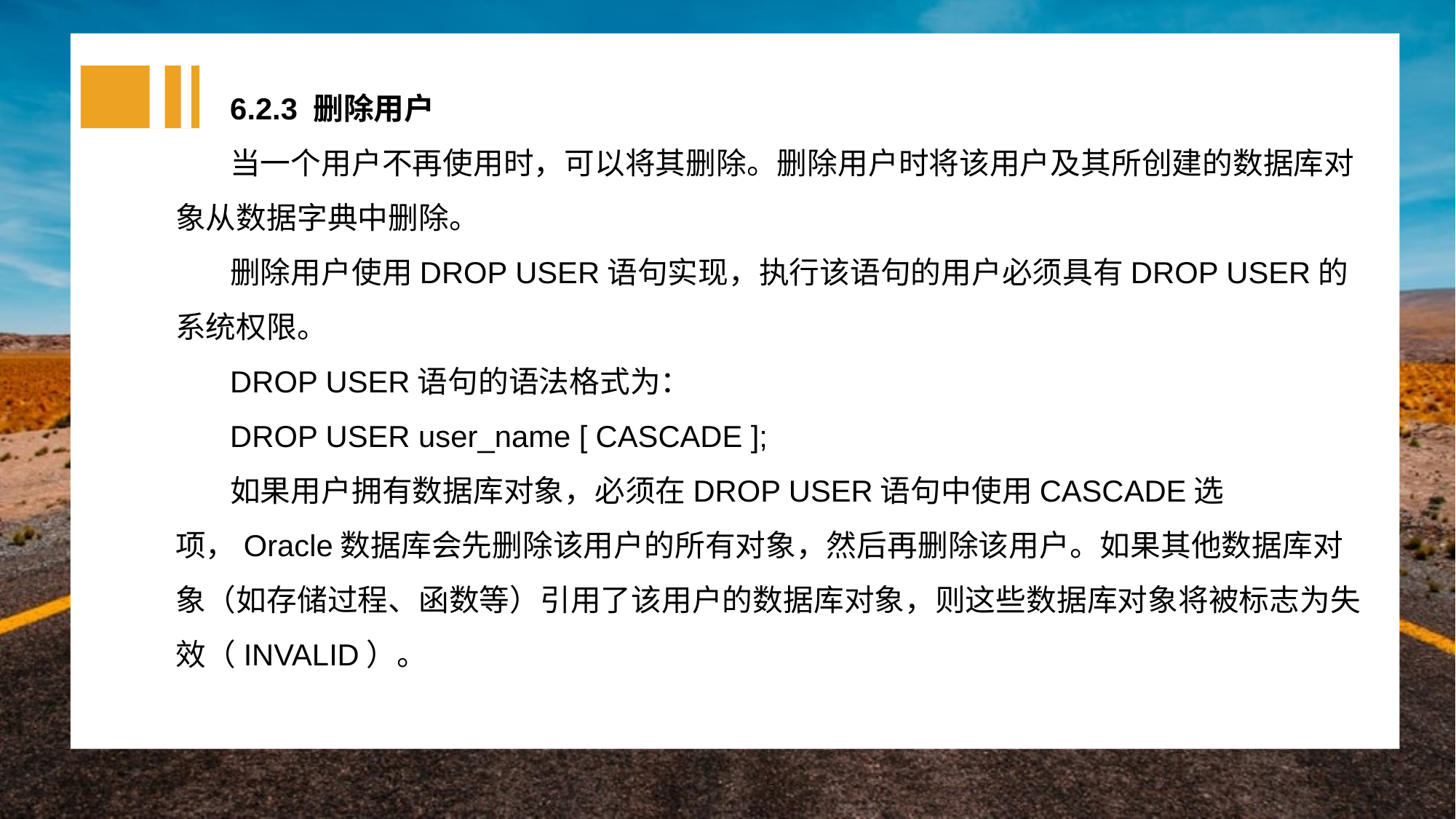

6.2.3 删除用户
当一个用户不再使用时，可以将其删除。删除用户时将该用户及其所创建的数据库对象从数据字典中删除。
删除用户使用DROP USER语句实现，执行该语句的用户必须具有DROP USER的系统权限。
DROP USER语句的语法格式为：
DROP USER user_name [ CASCADE ];
如果用户拥有数据库对象，必须在DROP USER语句中使用CASCADE选项，Oracle数据库会先删除该用户的所有对象，然后再删除该用户。如果其他数据库对象（如存储过程、函数等）引用了该用户的数据库对象，则这些数据库对象将被标志为失效（INVALID）。